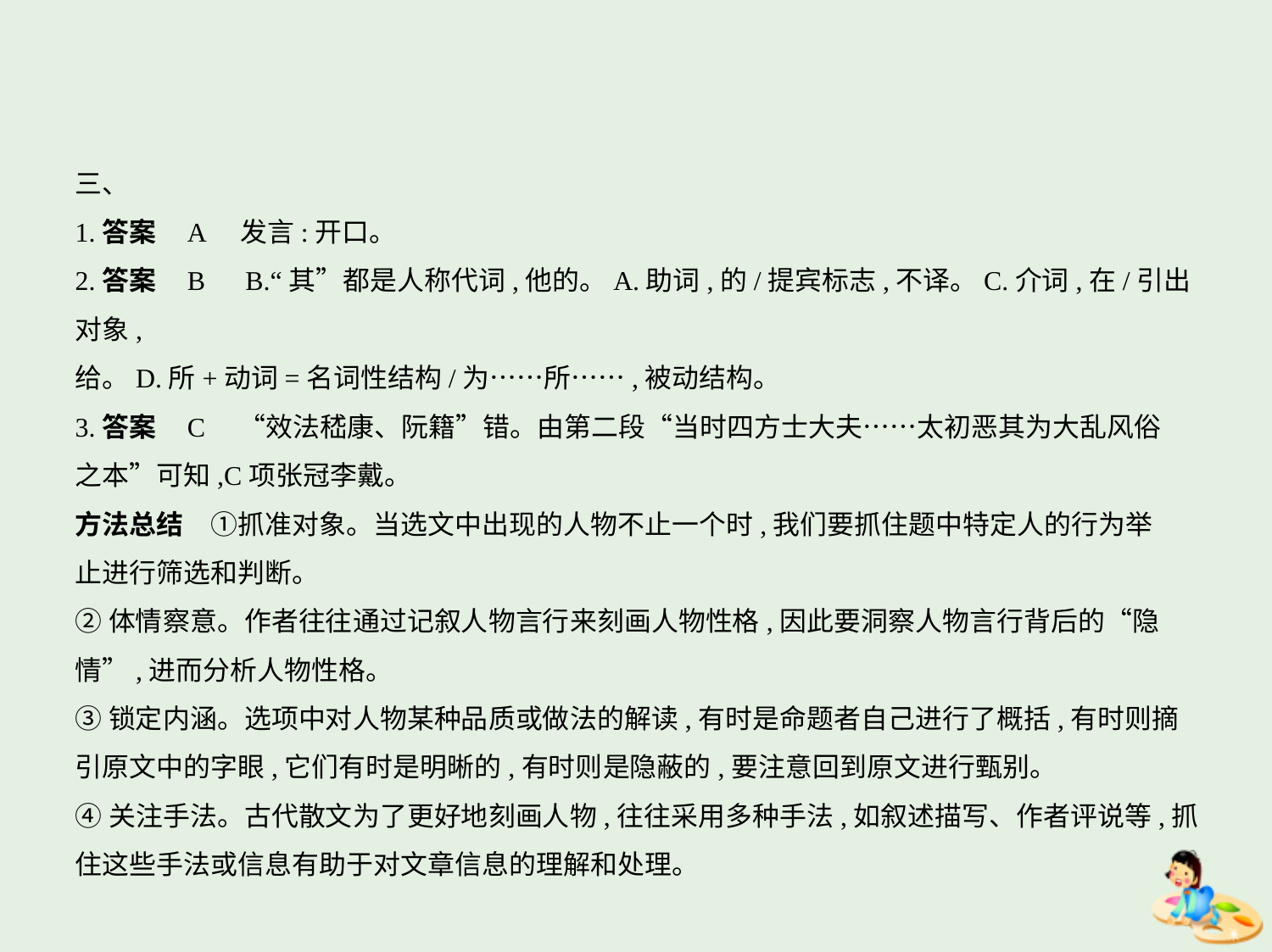

三、
1.答案    A　发言:开口。
2.答案    B　B.“其”都是人称代词,他的。A.助词,的/提宾标志,不译。C.介词,在/引出对象,
给。D.所+动词=名词性结构/为……所……,被动结构。
3.答案    C　“效法嵇康、阮籍”错。由第二段“当时四方士大夫……太初恶其为大乱风俗
之本”可知,C项张冠李戴。
方法总结　①抓准对象。当选文中出现的人物不止一个时,我们要抓住题中特定人的行为举
止进行筛选和判断。
②体情察意。作者往往通过记叙人物言行来刻画人物性格,因此要洞察人物言行背后的“隐
情”,进而分析人物性格。
③锁定内涵。选项中对人物某种品质或做法的解读,有时是命题者自己进行了概括,有时则摘
引原文中的字眼,它们有时是明晰的,有时则是隐蔽的,要注意回到原文进行甄别。
④关注手法。古代散文为了更好地刻画人物,往往采用多种手法,如叙述描写、作者评说等,抓
住这些手法或信息有助于对文章信息的理解和处理。